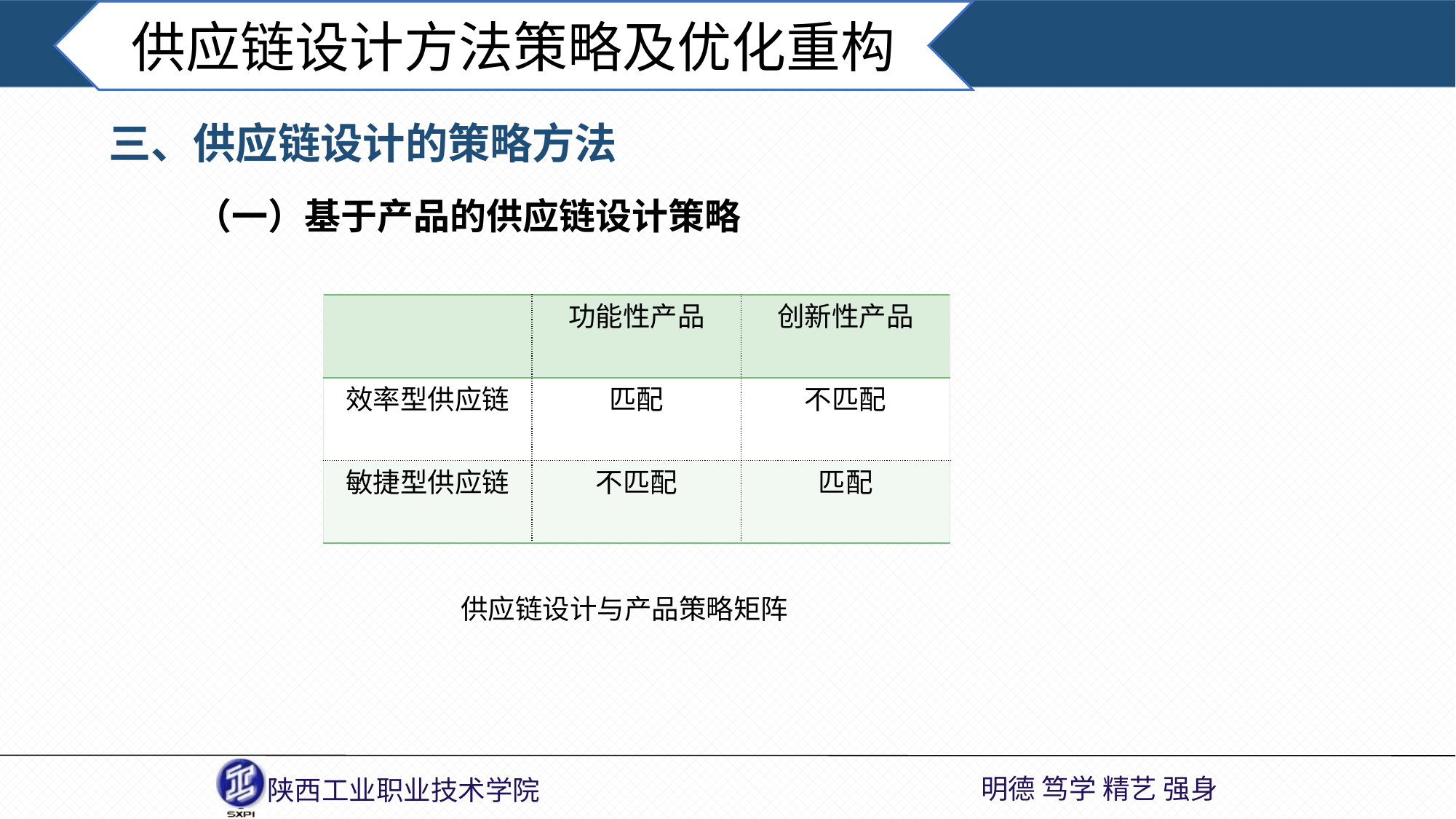

供应链设计方法策略及优化重构
三、供应链设计的策略方法
（一）基于产品的供应链设计策略
|  | 功能性产品 | 创新性产品 |
| --- | --- | --- |
| 效率型供应链 | 匹配 | 不匹配 |
| 敏捷型供应链 | 不匹配 | 匹配 |
供应链设计与产品策略矩阵